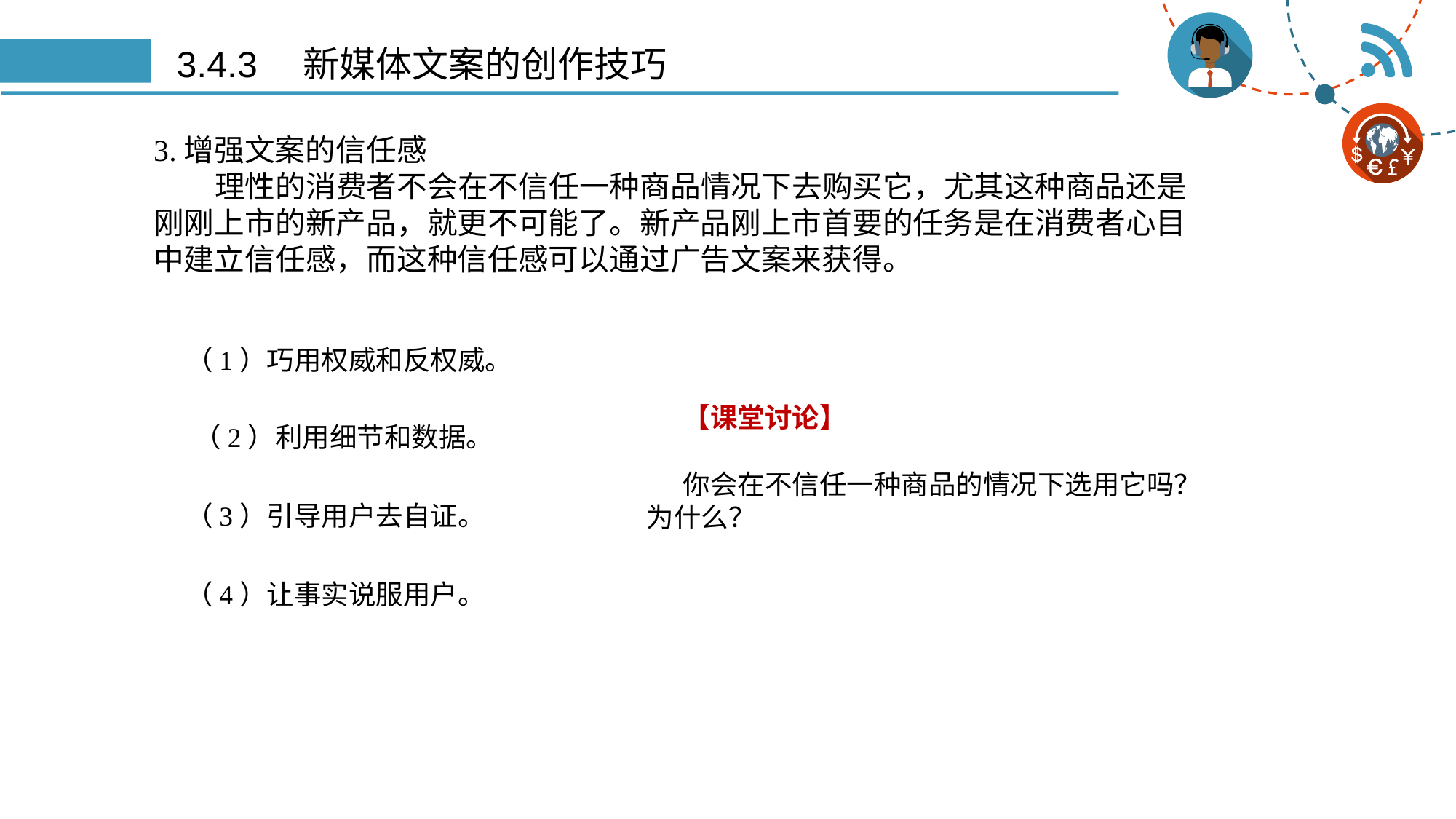

# 3.4.3　新媒体文案的创作技巧
3.增强文案的信任感
        理性的消费者不会在不信任一种商品情况下去购买它，尤其这种商品还是刚刚上市的新产品，就更不可能了。新产品刚上市首要的任务是在消费者心目中建立信任感，而这种信任感可以通过广告文案来获得。
（1）巧用权威和反权威。
【课堂讨论】

你会在不信任一种商品的情况下选用它吗？为什么？
（2）利用细节和数据。
（3）引导用户去自证。
（4）让事实说服用户。